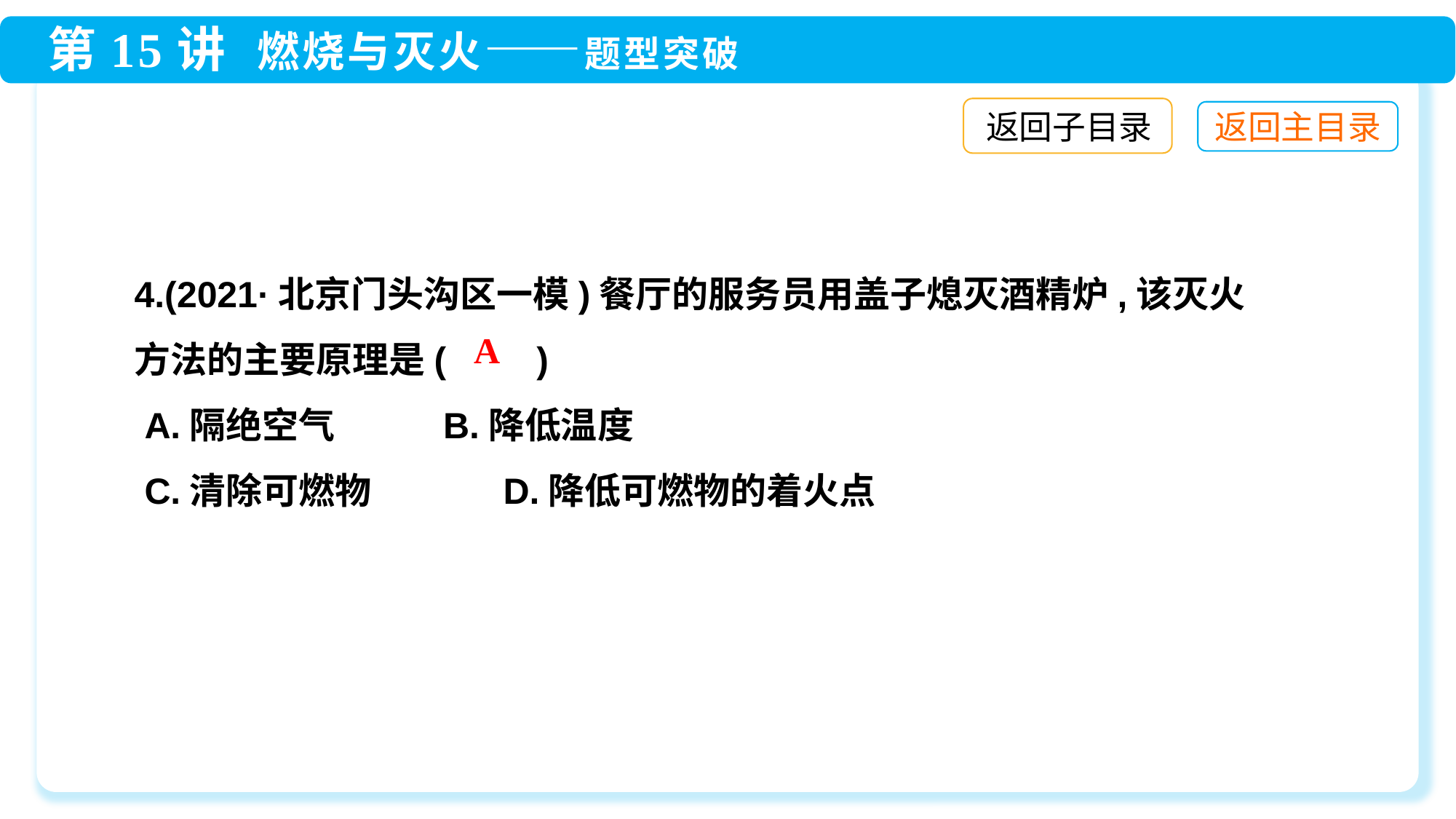

返回子目录
4.(2021·北京门头沟区一模)餐厅的服务员用盖子熄灭酒精炉,该灭火
方法的主要原理是(　　)
 A.隔绝空气	          B.降低温度
 C.清除可燃物	    D.降低可燃物的着火点
A